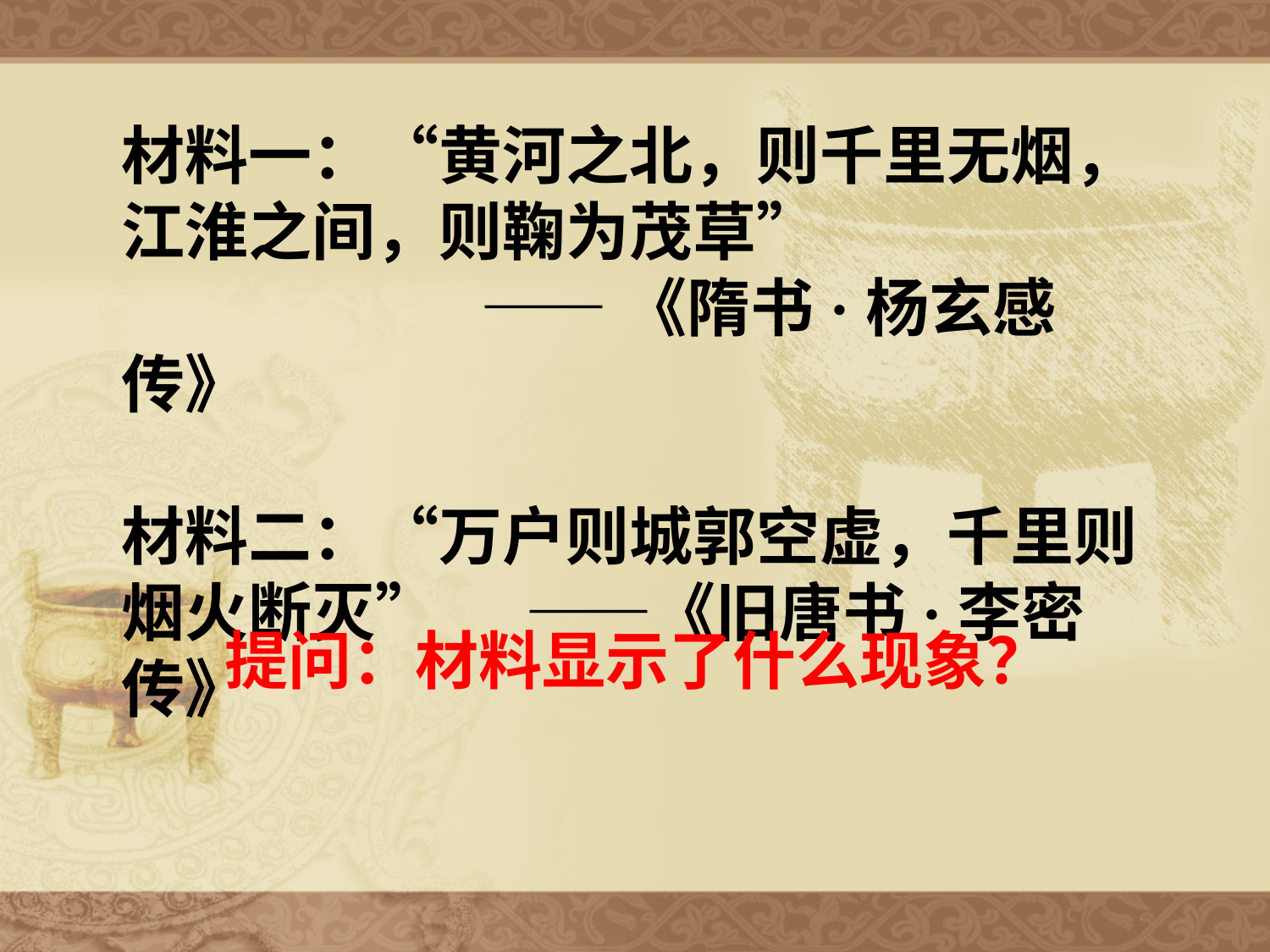

材料一：“黄河之北，则千里无烟，江淮之间，则鞠为茂草”
                         ——《隋书·杨玄感传》

材料二：“万户则城郭空虚，千里则烟火断灭”      ——《旧唐书·李密传》
提问：材料显示了什么现象？